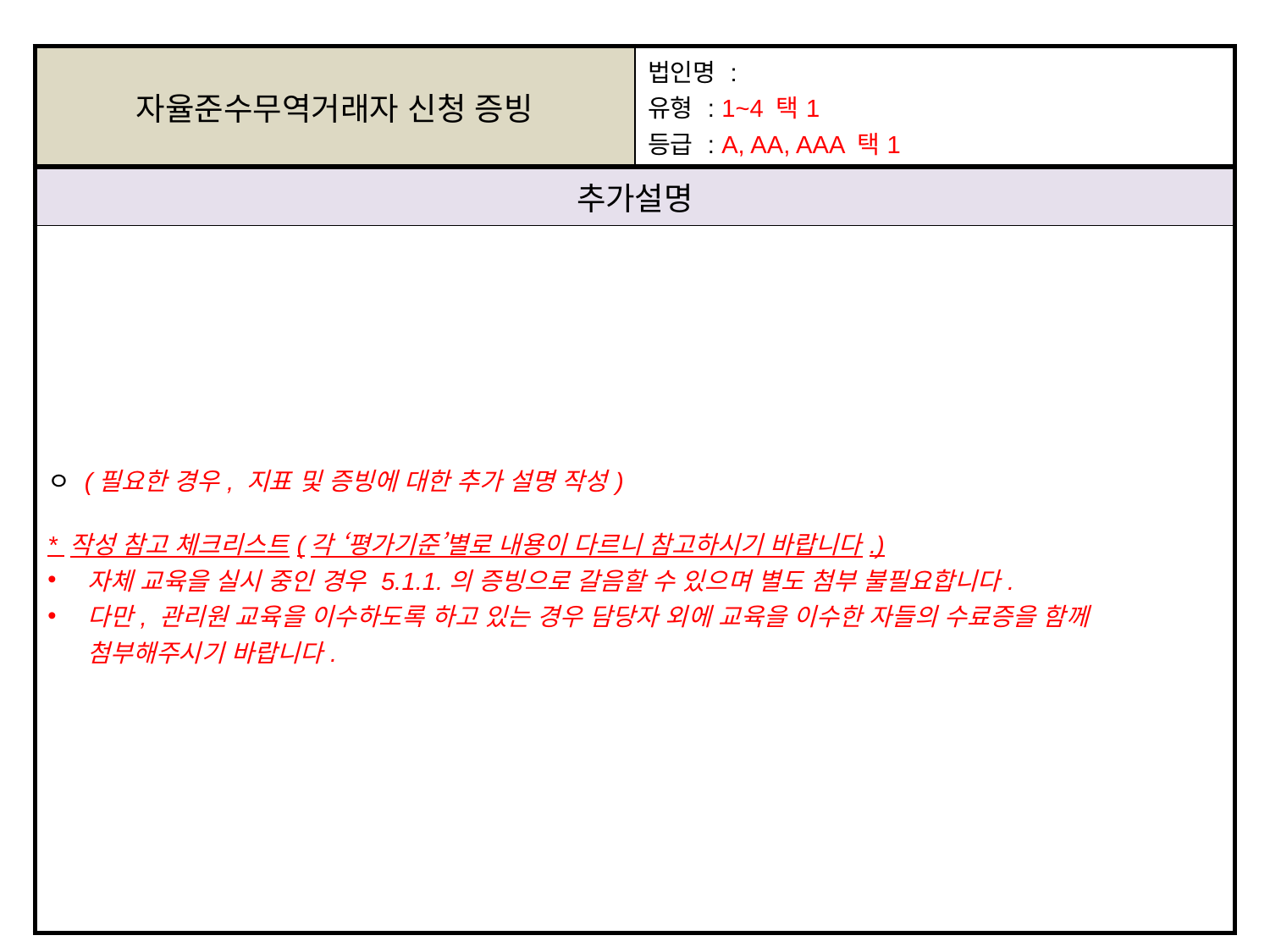

| 자율준수무역거래자 신청 증빙 | 법인명 : 유형 : 1~4 택1 등급 : A, AA, AAA 택1 |
| --- | --- |
| 추가설명 |  |
| ㅇ (필요한 경우, 지표 및 증빙에 대한 추가 설명 작성) \* 작성 참고 체크리스트(각 ‘평가기준’별로 내용이 다르니 참고하시기 바랍니다.) 자체 교육을 실시 중인 경우 5.1.1.의 증빙으로 갈음할 수 있으며 별도 첨부 불필요합니다. 다만, 관리원 교육을 이수하도록 하고 있는 경우 담당자 외에 교육을 이수한 자들의 수료증을 함께 첨부해주시기 바랍니다. |  |